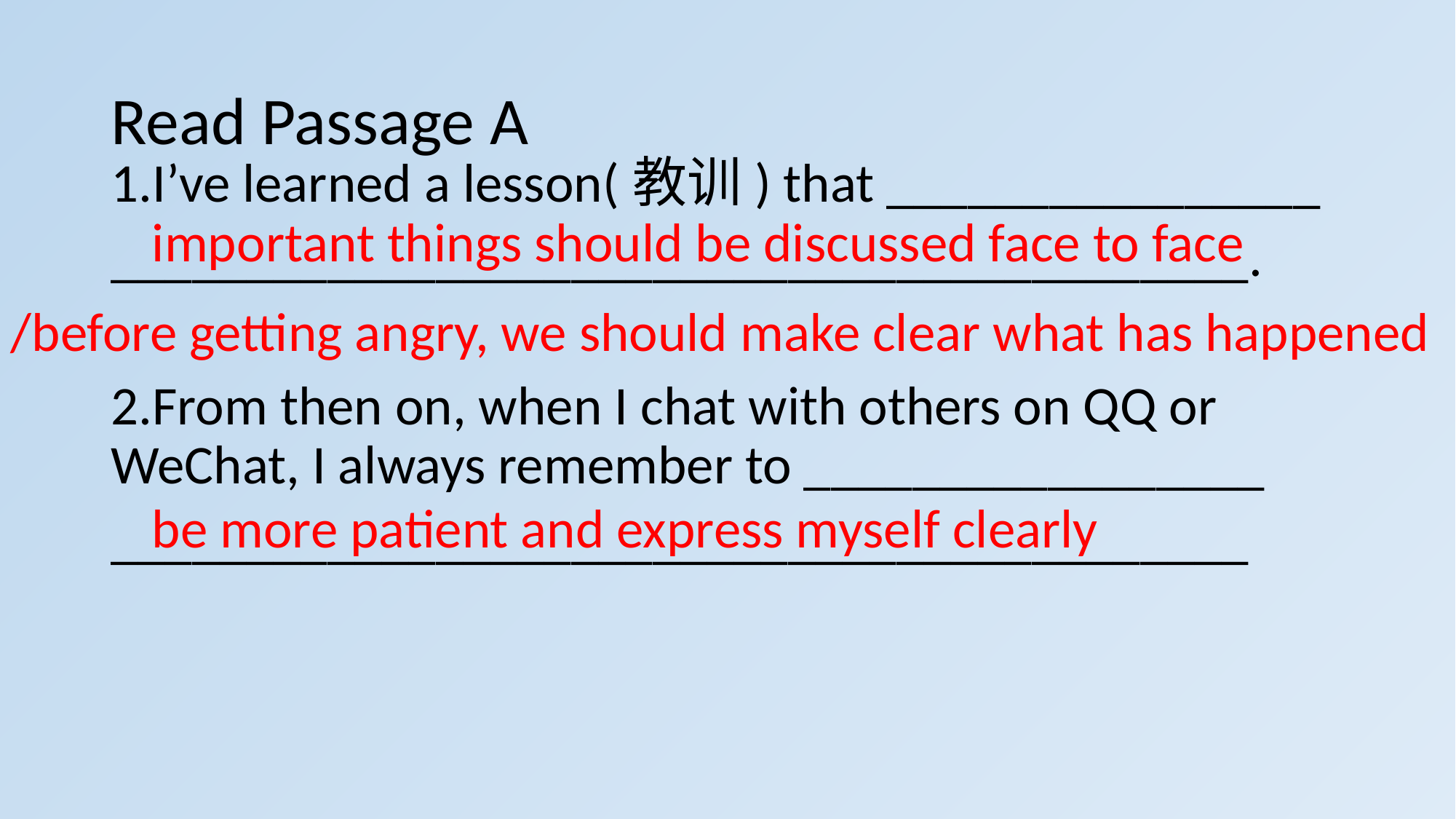

# Read Passage A
1.I’ve learned a lesson(教训) that ________________
__________________________________________.

2.From then on, when I chat with others on QQ or WeChat, I always remember to _________________
__________________________________________
important things should be discussed face to face
/before getting angry, we should make clear what has happened
be more patient and express myself clearly